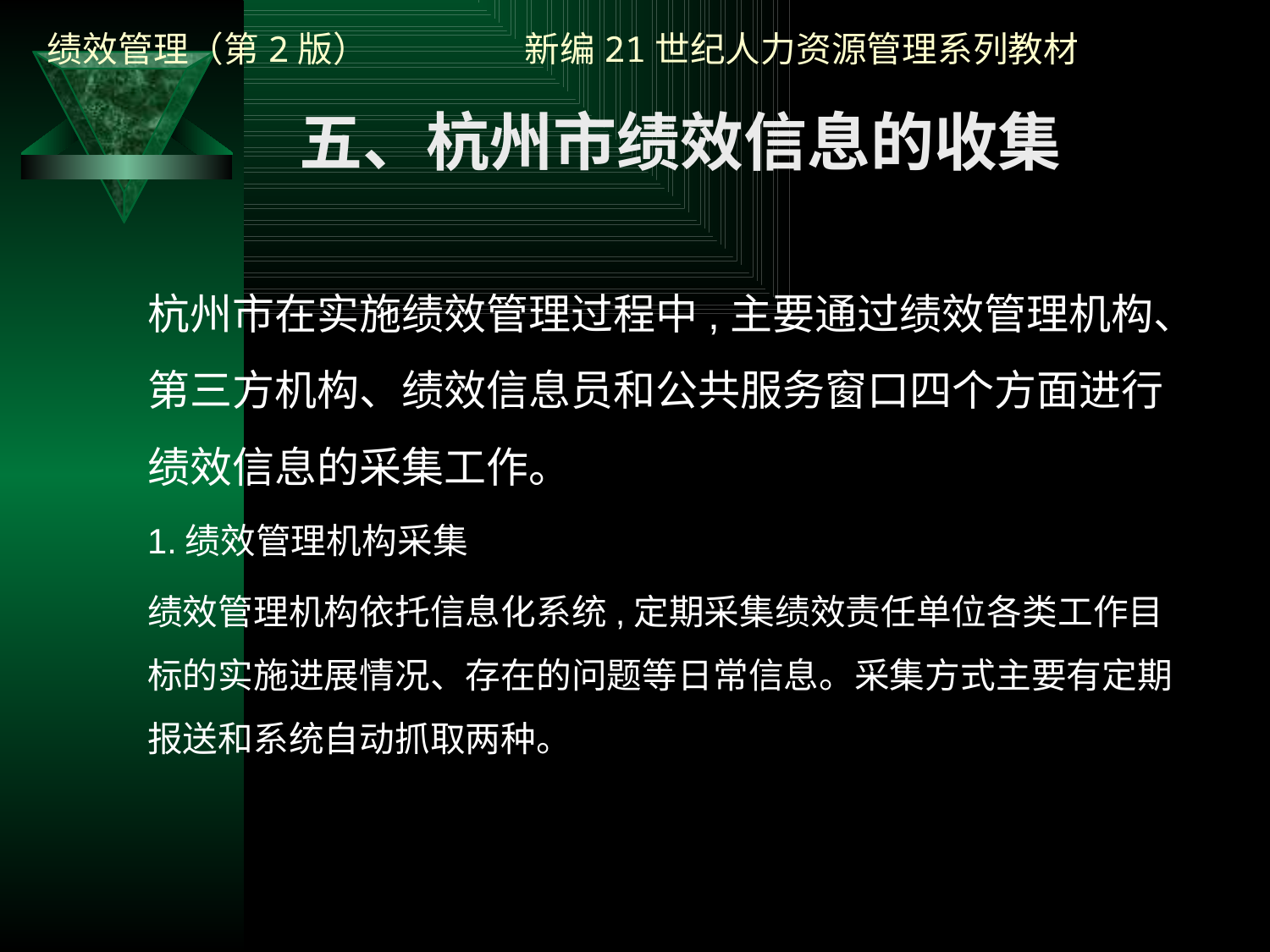

五、杭州市绩效信息的收集
杭州市在实施绩效管理过程中,主要通过绩效管理机构、第三方机构、绩效信息员和公共服务窗口四个方面进行绩效信息的采集工作。
1.绩效管理机构采集
绩效管理机构依托信息化系统,定期采集绩效责任单位各类工作目标的实施进展情况、存在的问题等日常信息。采集方式主要有定期报送和系统自动抓取两种。